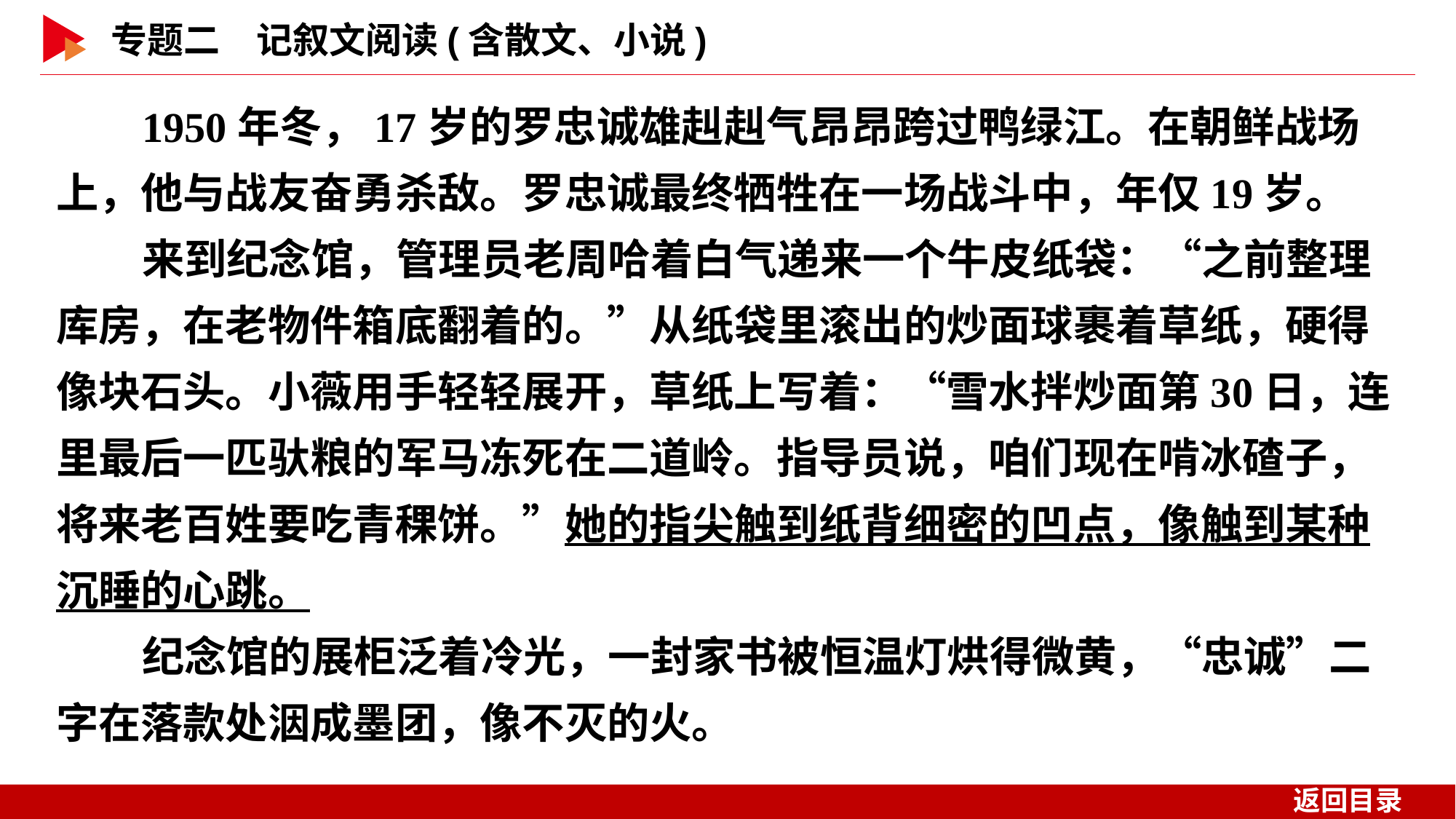

1950年冬，17岁的罗忠诚雄赳赳气昂昂跨过鸭绿江。在朝鲜战场上，他与战友奋勇杀敌。罗忠诚最终牺牲在一场战斗中，年仅19岁。
来到纪念馆，管理员老周哈着白气递来一个牛皮纸袋：“之前整理库房，在老物件箱底翻着的。”从纸袋里滚出的炒面球裹着草纸，硬得像块石头。小薇用手轻轻展开，草纸上写着：“雪水拌炒面第30日，连里最后一匹驮粮的军马冻死在二道岭。指导员说，咱们现在啃冰碴子，将来老百姓要吃青稞饼。”她的指尖触到纸背细密的凹点，像触到某种沉睡的心跳。
纪念馆的展柜泛着冷光，一封家书被恒温灯烘得微黄，“忠诚”二字在落款处洇成墨团，像不灭的火。